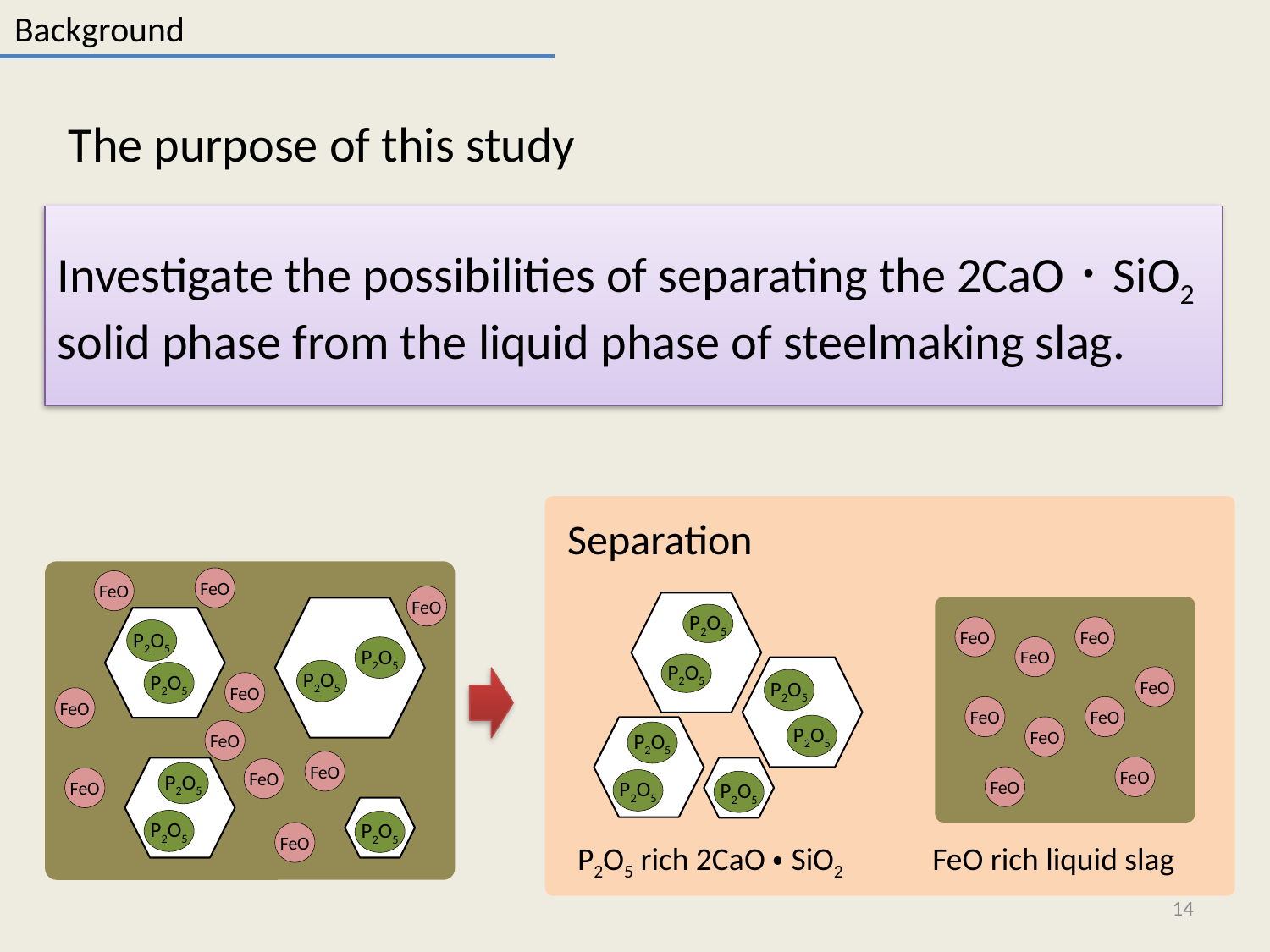

Background
The purpose of this study
Investigate the possibilities of separating the 2CaO･SiO2 solid phase from the liquid phase of steelmaking slag.

Separation

FeO
FeO
FeO

P2O5
P2O5

FeO
FeO
FeO
FeO
FeO
FeO
FeO
FeO
FeO

P2O5
P2O5

P2O5
P2O5

P2O5
P2O5

FeO
FeO

P2O5
P2O5
FeO
FeO

P2O5
P2O5

P2O5
FeO
FeO

P2O5
FeO
P2O5 rich 2CaO・SiO2
FeO rich liquid slag
14